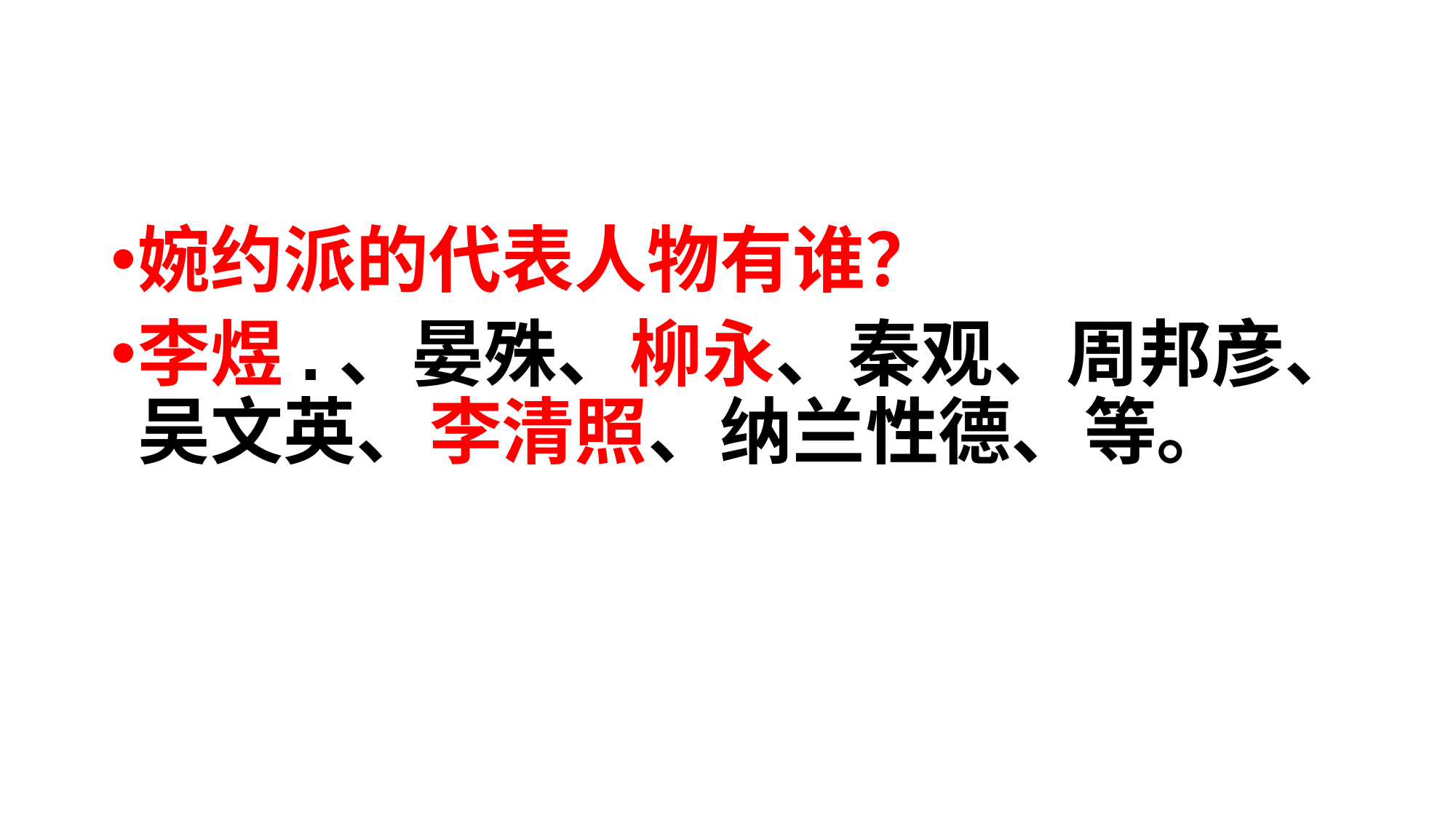

#
婉约派的代表人物有谁？
李煜.、晏殊、柳永、秦观、周邦彦、吴文英、李清照、纳兰性德、等。